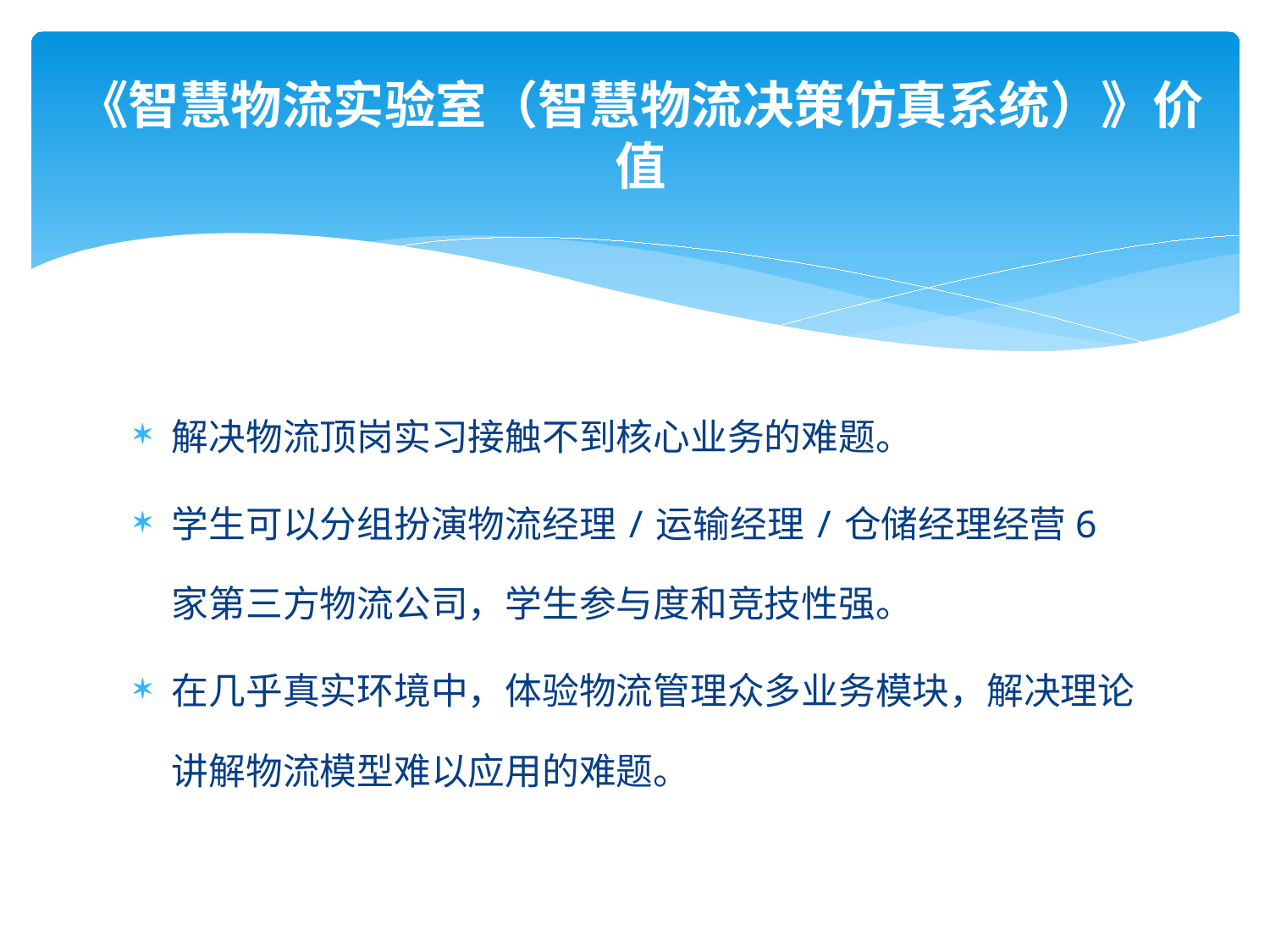

# 《智慧物流实验室（智慧物流决策仿真系统）》价值
解决物流顶岗实习接触不到核心业务的难题。
学生可以分组扮演物流经理/运输经理/仓储经理经营6家第三方物流公司，学生参与度和竞技性强。
在几乎真实环境中，体验物流管理众多业务模块，解决理论讲解物流模型难以应用的难题。